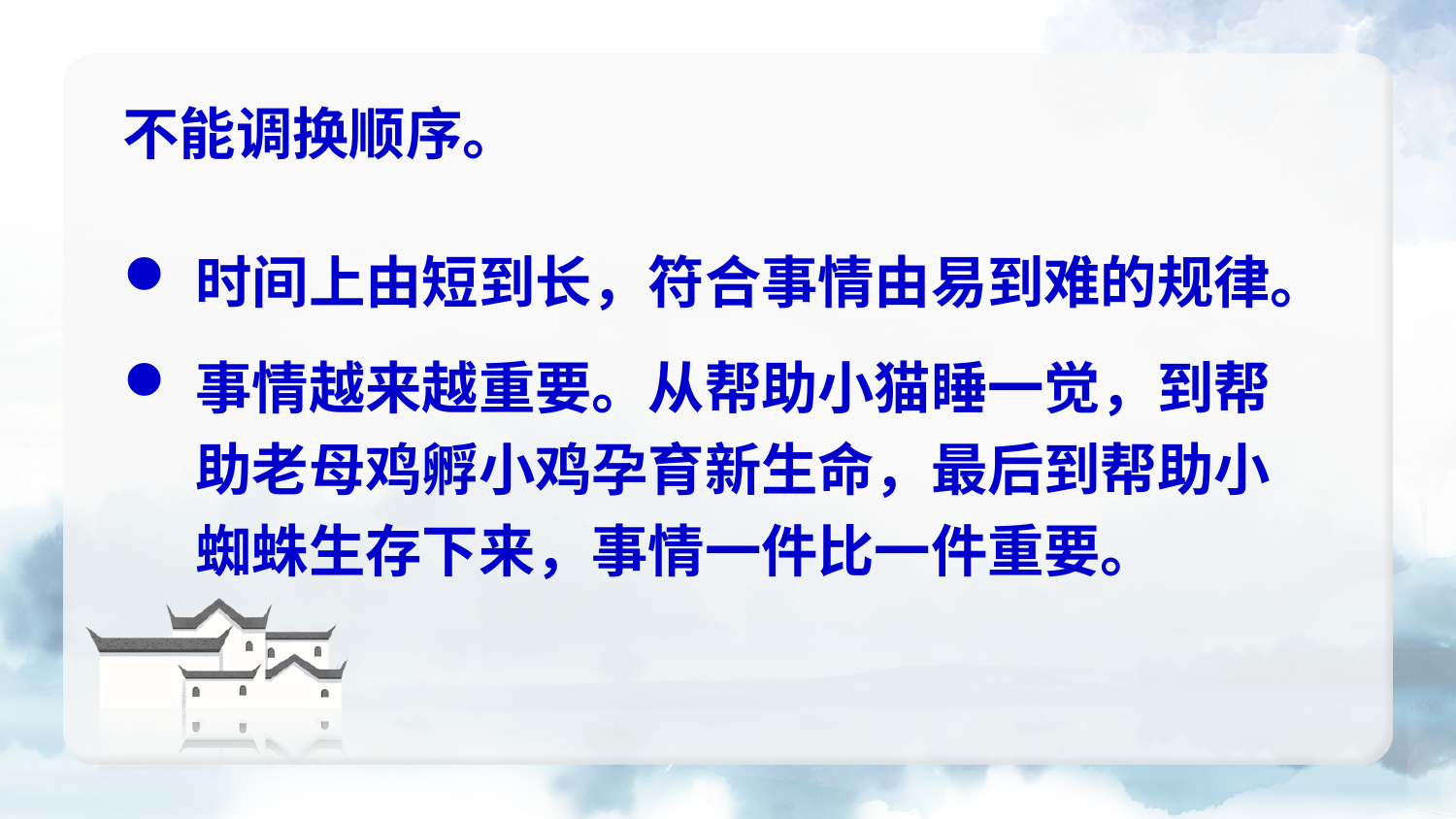

不能调换顺序。
时间上由短到长，符合事情由易到难的规律。
事情越来越重要。从帮助小猫睡一觉，到帮助老母鸡孵小鸡孕育新生命，最后到帮助小蜘蛛生存下来，事情一件比一件重要。